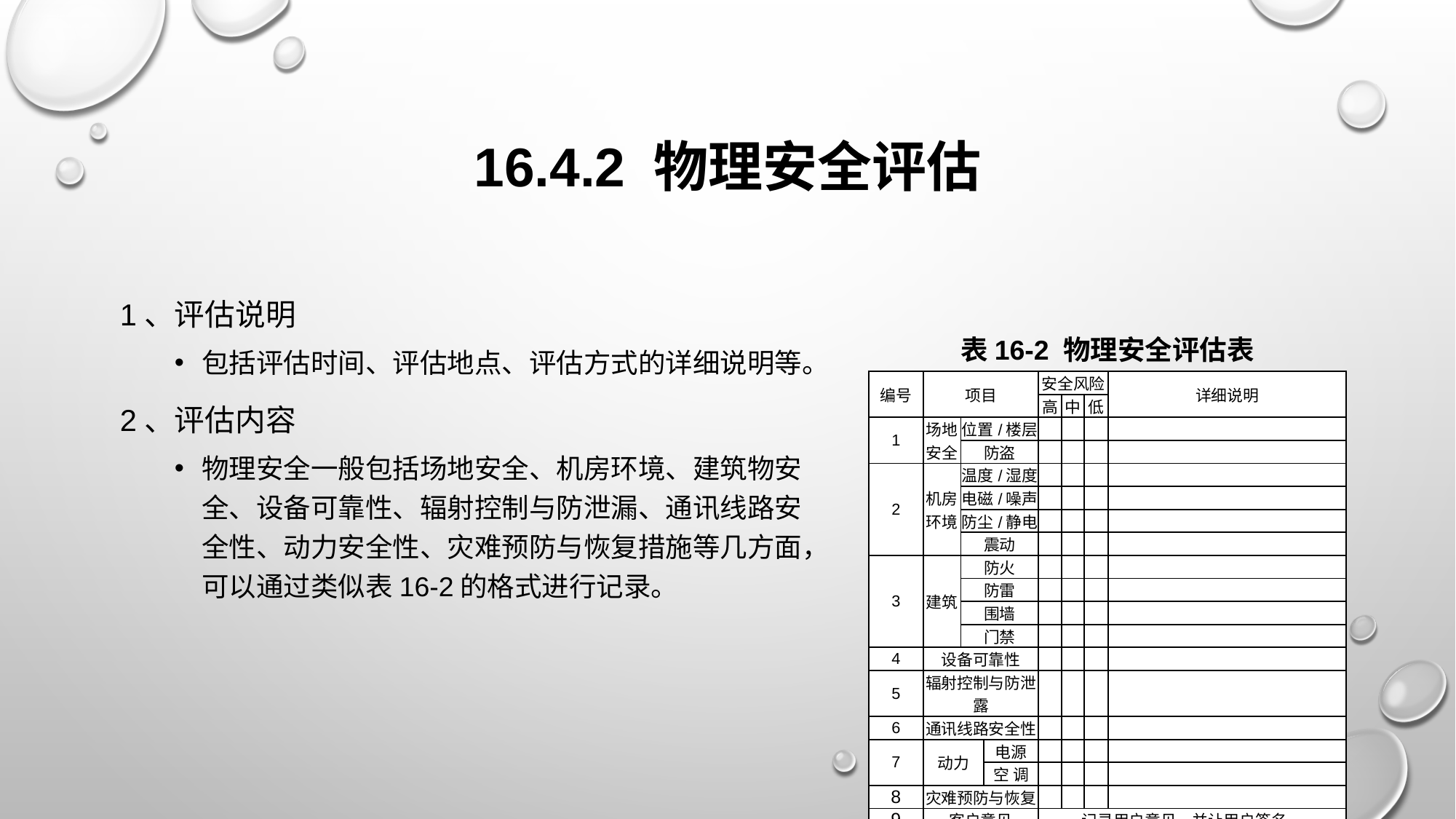

# 16.4.2 物理安全评估
1、评估说明
包括评估时间、评估地点、评估方式的详细说明等。
2、评估内容
物理安全一般包括场地安全、机房环境、建筑物安全、设备可靠性、辐射控制与防泄漏、通讯线路安全性、动力安全性、灾难预防与恢复措施等几方面，可以通过类似表16-2的格式进行记录。

表16-2 物理安全评估表
| 编号 | 项目 |  |  | 安全风险 |  |  | 详细说明 |
| --- | --- | --- | --- | --- | --- | --- | --- |
|  |  |  |  | 高 | 中 | 低 |  |
| 1 | 场地安全 | 位置/楼层 |  |  |  |  |  |
|  |  | 防盗 |  |  |  |  |  |
| 2 | 机房环境 | 温度/湿度 |  |  |  |  |  |
|  |  | 电磁/噪声 |  |  |  |  |  |
|  |  | 防尘/静电 |  |  |  |  |  |
|  |  | 震动 |  |  |  |  |  |
| 3 | 建筑 | 防火 |  |  |  |  |  |
|  |  | 防雷 |  |  |  |  |  |
|  |  | 围墙 |  |  |  |  |  |
|  |  | 门禁 |  |  |  |  |  |
| 4 | 设备可靠性 |  |  |  |  |  |  |
| 5 | 辐射控制与防泄露 |  |  |  |  |  |  |
| 6 | 通讯线路安全性 |  |  |  |  |  |  |
| 7 | 动力 |  | 电源 |  |  |  |  |
|  |  |  | 空 调 |  |  |  |  |
| 8 | 灾难预防与恢复 |  |  |  |  |  |  |
| 9 | 客户意见 |  |  | 记录用户意见，并让用户签名。 |  |  |  |